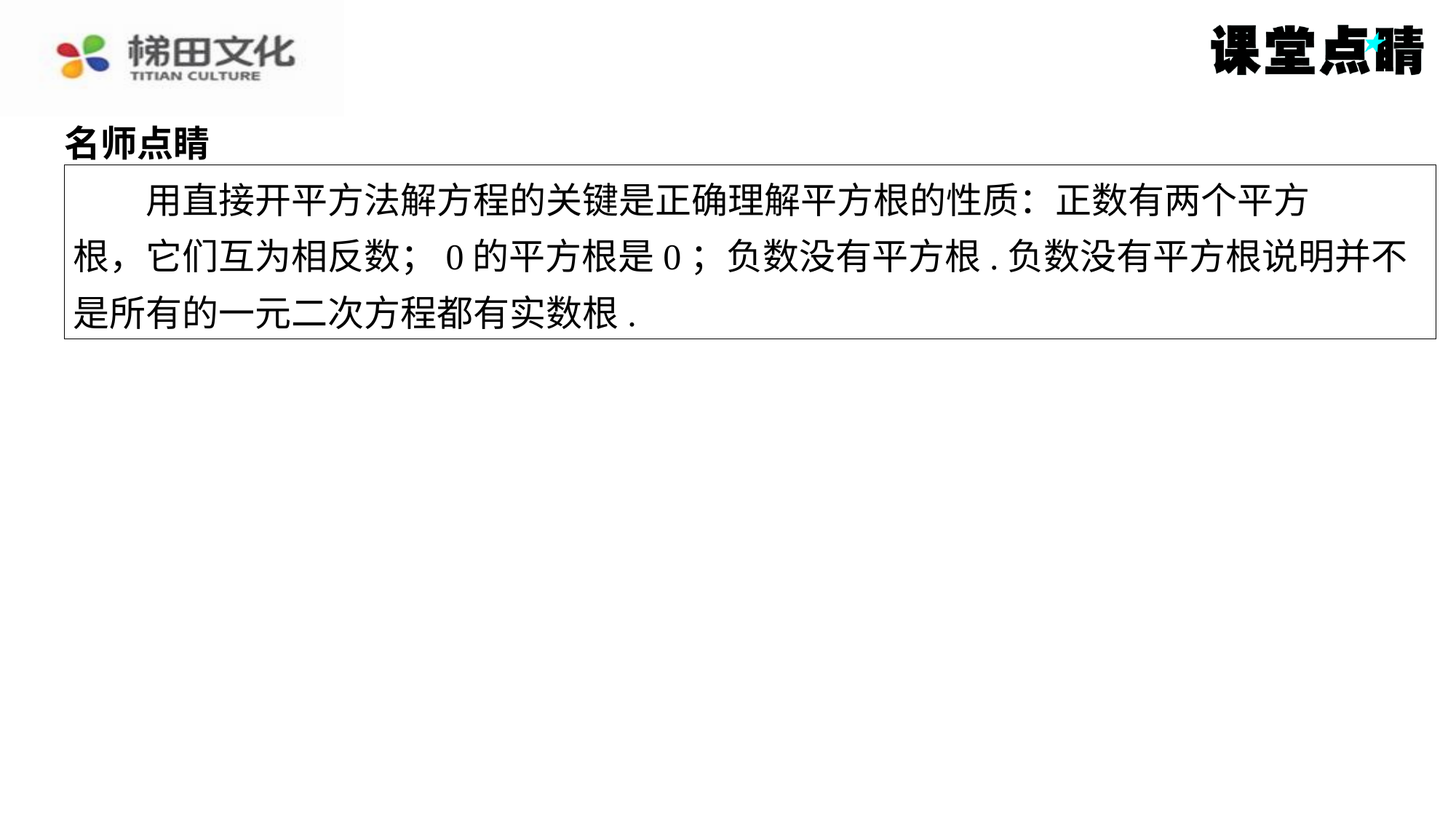

名师点睛
　　用直接开平方法解方程的关键是正确理解平方根的性质：正数有两个平方
根，它们互为相反数；0的平方根是0；负数没有平方根.负数没有平方根说明并不
是所有的一元二次方程都有实数根.